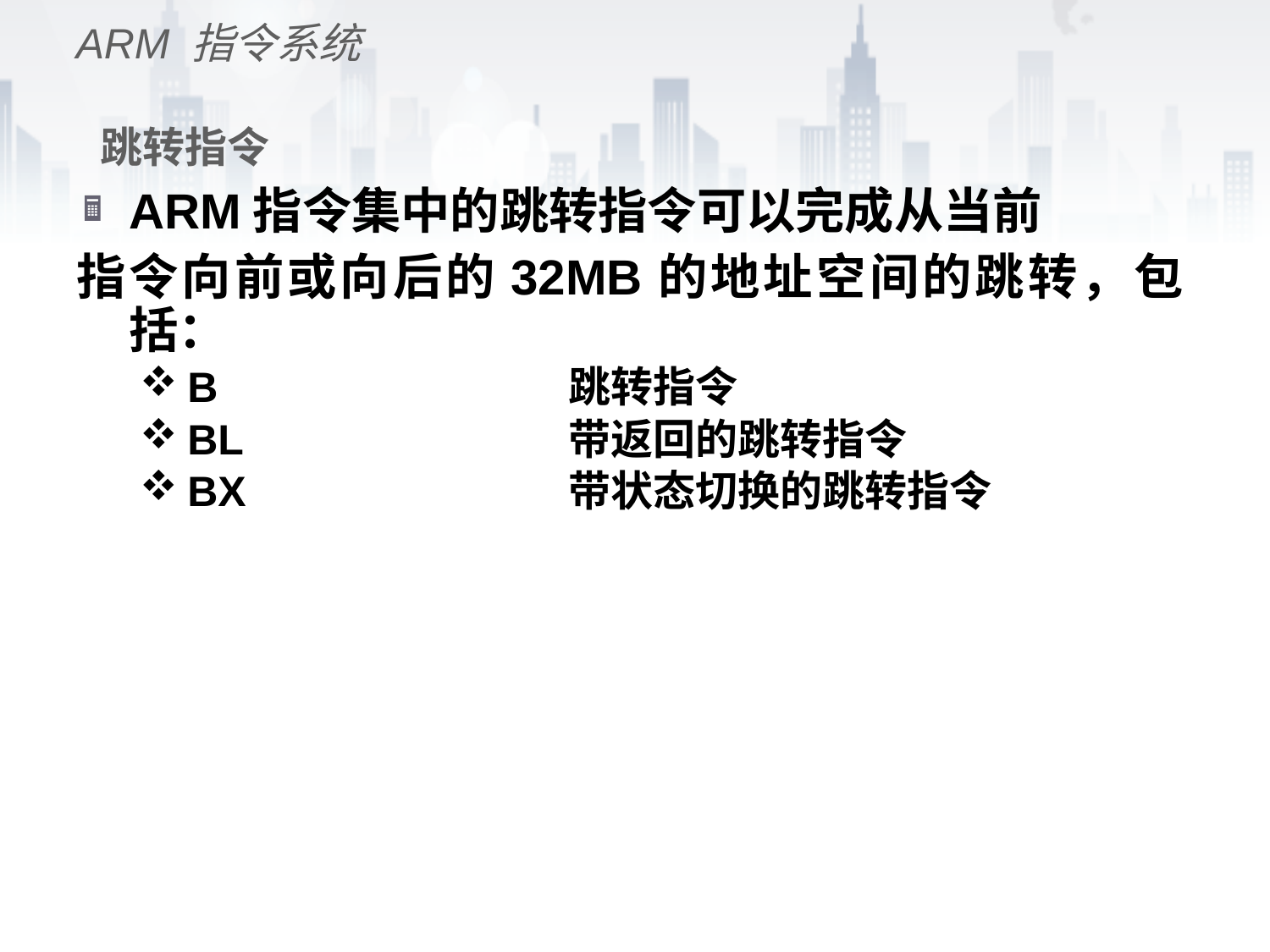

ARM 指令系统
# 跳转指令
ARM指令集中的跳转指令可以完成从当前
指令向前或向后的32MB的地址空间的跳转，包括：
B			跳转指令
BL			带返回的跳转指令
BX			带状态切换的跳转指令